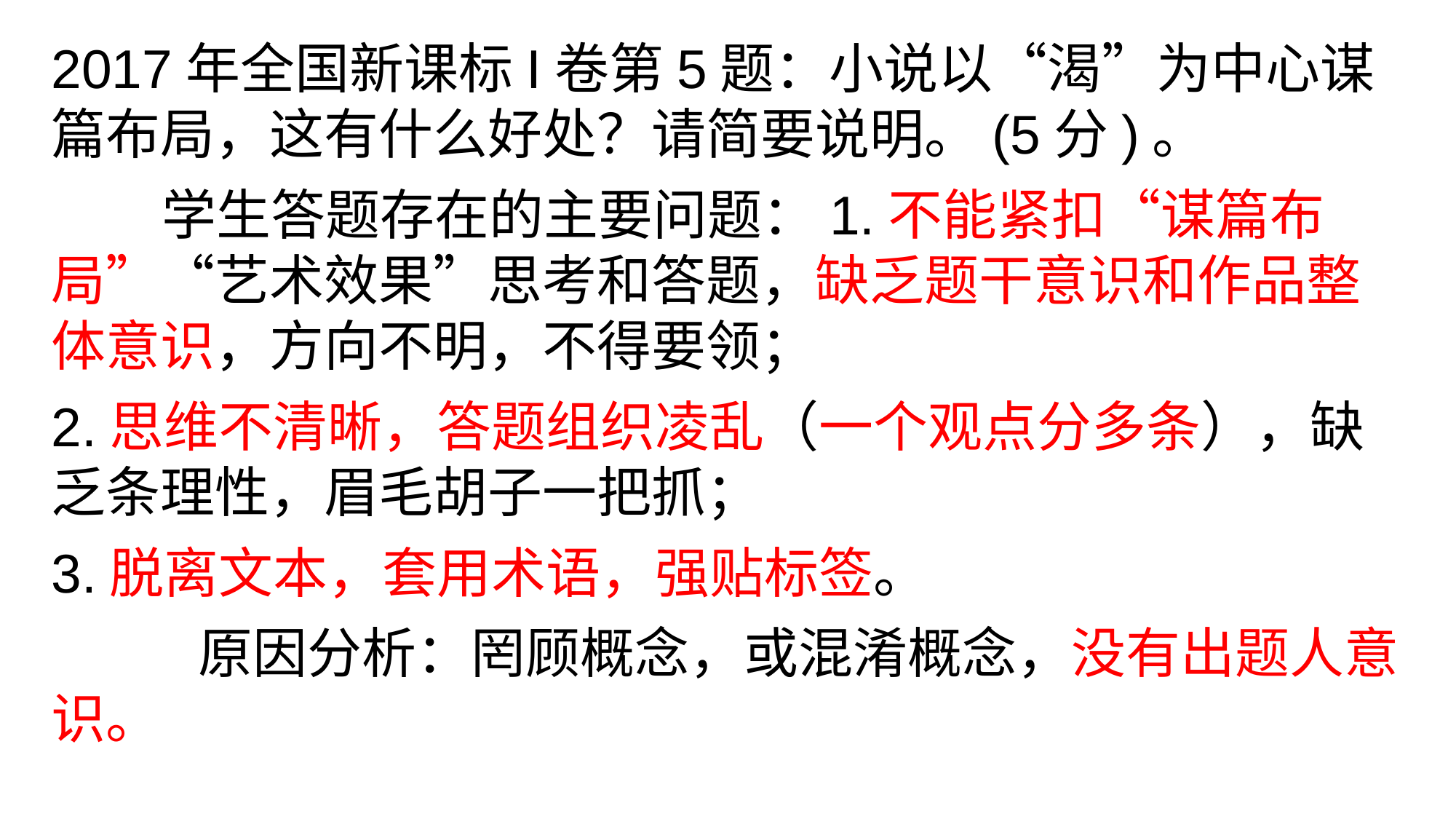

2017年全国新课标I卷第5题：小说以“渴”为中心谋篇布局，这有什么好处？请简要说明。(5分)。
        学生答题存在的主要问题：1.不能紧扣“谋篇布局”“艺术效果”思考和答题，缺乏题干意识和作品整体意识，方向不明，不得要领；
2.思维不清晰，答题组织凌乱（一个观点分多条），缺乏条理性，眉毛胡子一把抓；
3.脱离文本，套用术语，强贴标签。
           原因分析：罔顾概念，或混淆概念，没有出题人意识。